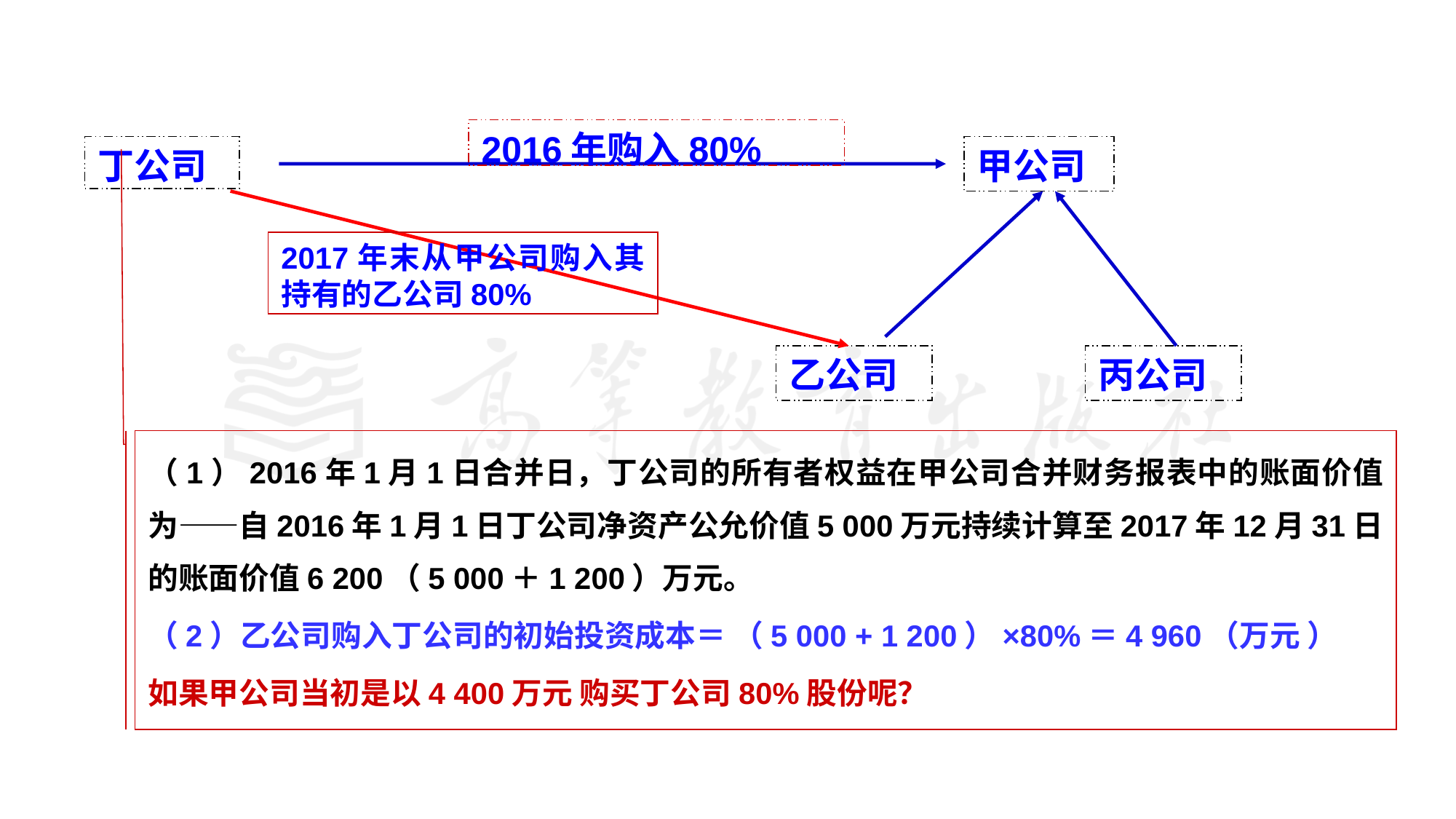

2016年购入80%
丁公司
甲公司

2017年末从甲公司购入其持有的乙公司80%
乙公司
丙公司
（1）2016年1月1日合并日，丁公司的所有者权益在甲公司合并财务报表中的账面价值为——自2016年1月1日丁公司净资产公允价值5 000万元持续计算至2017年12月31日的账面价值6 200（5 000＋1 200）万元。
（2）乙公司购入丁公司的初始投资成本＝ （5 000 + 1 200）×80%＝4 960（万元 ）
如果甲公司当初是以4 400万元 购买丁公司80%股份呢？